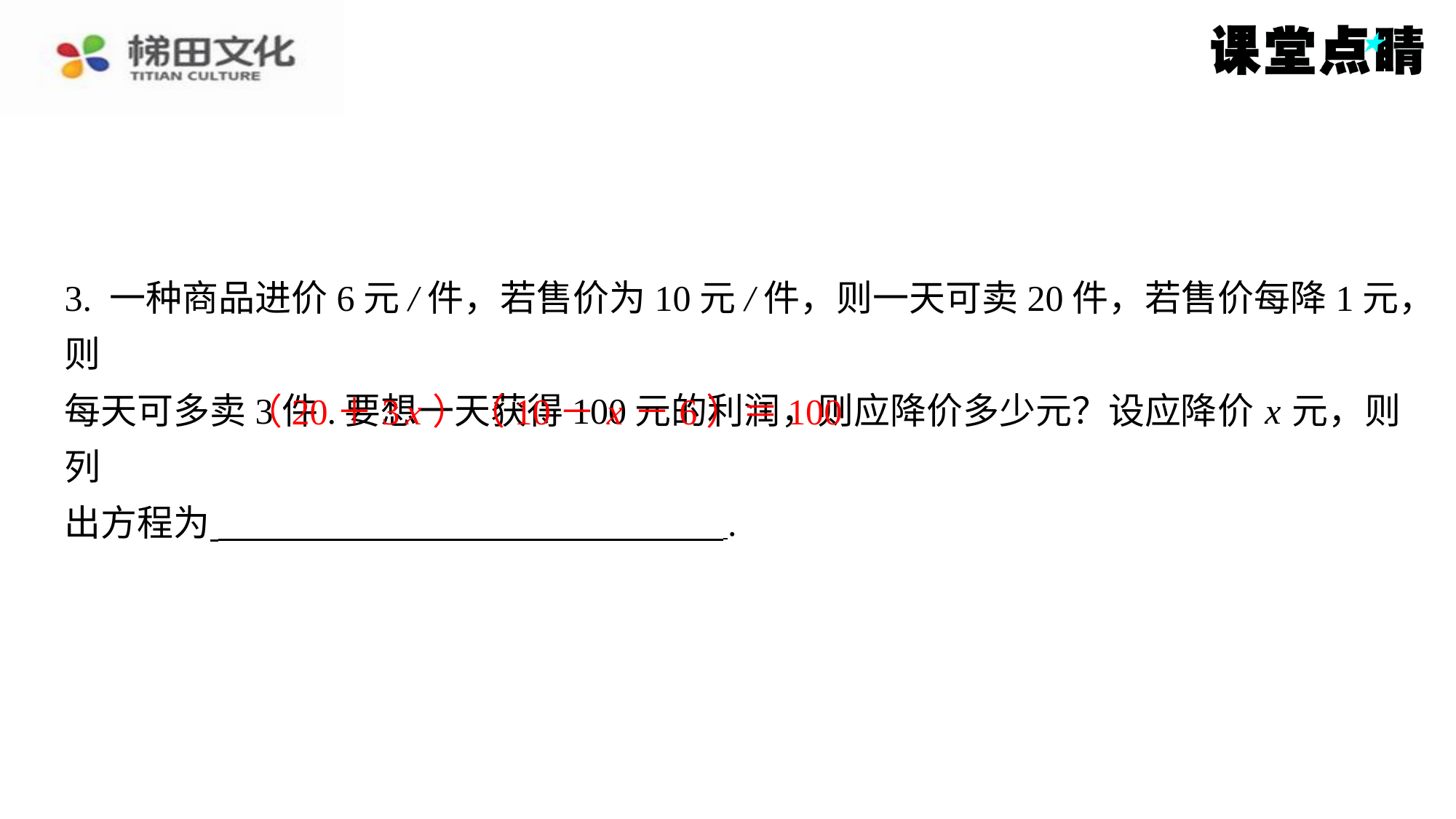

3. 一种商品进价6元/件，若售价为10元/件，则一天可卖20件，若售价每降1元，则
每天可多卖3件.要想一天获得100元的利润，则应降价多少元？设应降价 x 元，则列
出方程为                                                                             ⁠.
（20＋3 x ）（10－ x －6）＝100